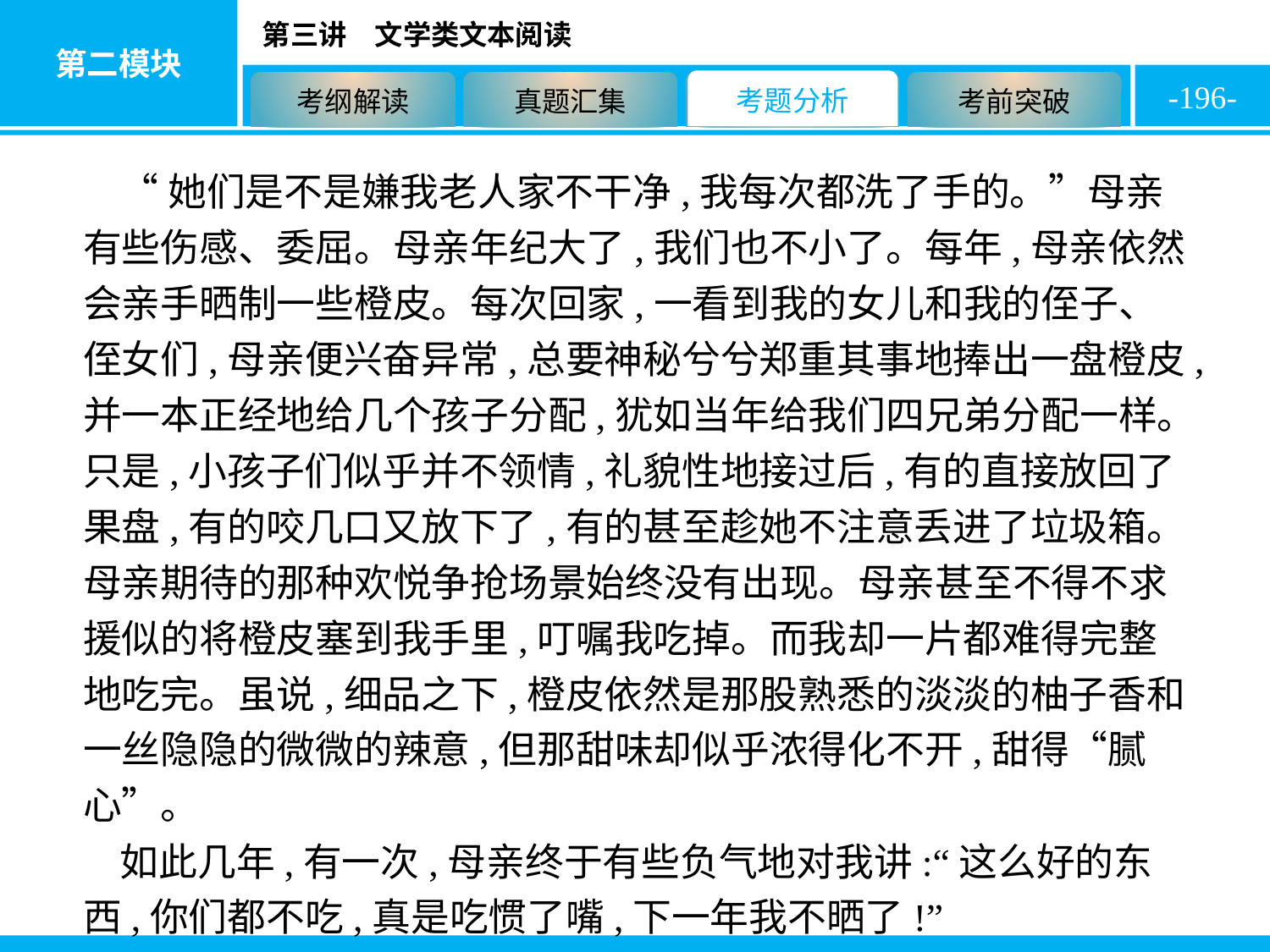

-196-
“她们是不是嫌我老人家不干净,我每次都洗了手的。”母亲有些伤感、委屈。母亲年纪大了,我们也不小了。每年,母亲依然会亲手晒制一些橙皮。每次回家,一看到我的女儿和我的侄子、侄女们,母亲便兴奋异常,总要神秘兮兮郑重其事地捧出一盘橙皮,并一本正经地给几个孩子分配,犹如当年给我们四兄弟分配一样。只是,小孩子们似乎并不领情,礼貌性地接过后,有的直接放回了果盘,有的咬几口又放下了,有的甚至趁她不注意丢进了垃圾箱。母亲期待的那种欢悦争抢场景始终没有出现。母亲甚至不得不求援似的将橙皮塞到我手里,叮嘱我吃掉。而我却一片都难得完整地吃完。虽说,细品之下,橙皮依然是那股熟悉的淡淡的柚子香和一丝隐隐的微微的辣意,但那甜味却似乎浓得化不开,甜得“腻心”。
如此几年,有一次,母亲终于有些负气地对我讲:“这么好的东西,你们都不吃,真是吃惯了嘴,下一年我不晒了!”